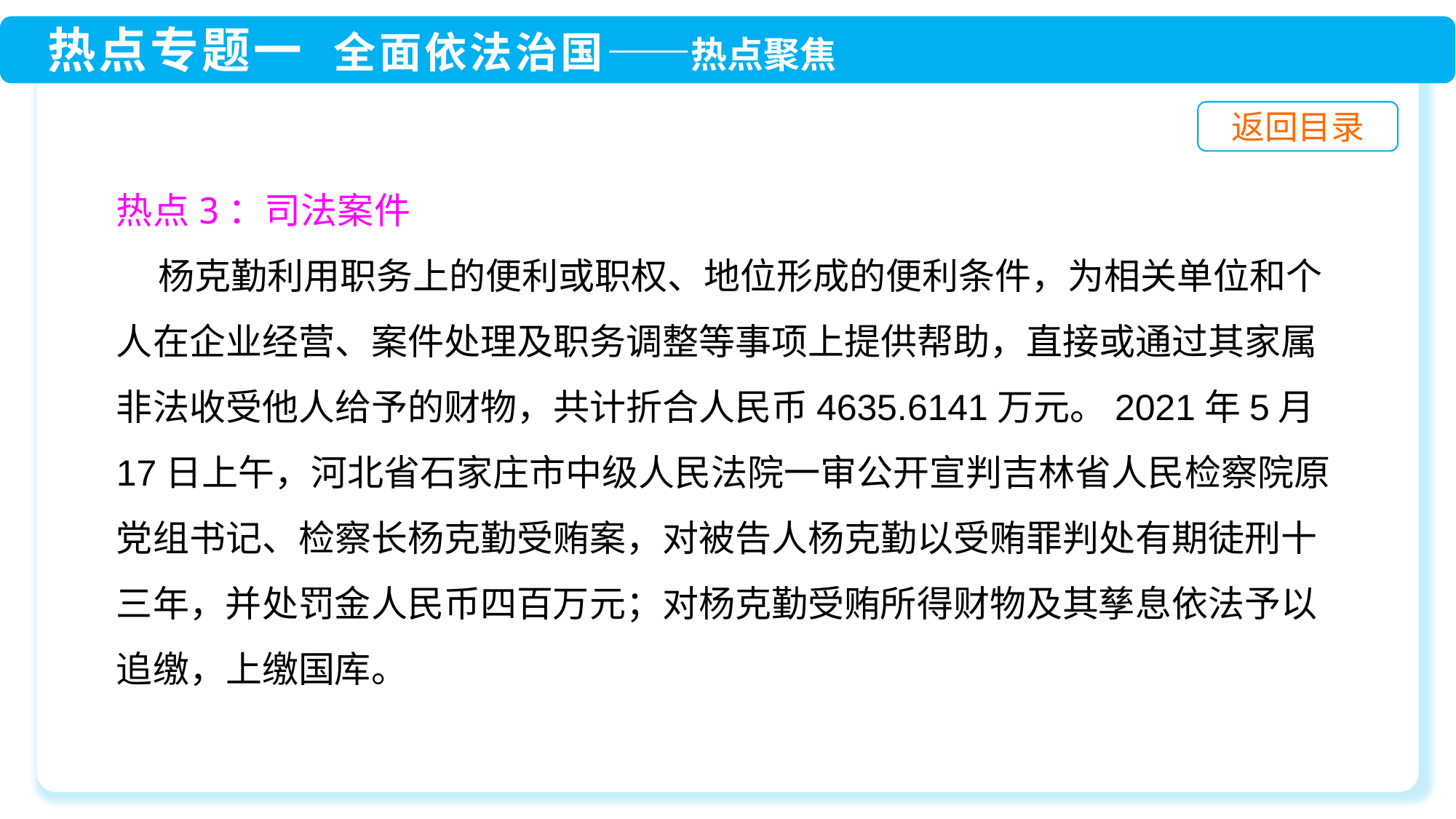

热点3：司法案件
    杨克勤利用职务上的便利或职权、地位形成的便利条件，为相关单位和个人在企业经营、案件处理及职务调整等事项上提供帮助，直接或通过其家属非法收受他人给予的财物，共计折合人民币4635.6141万元。2021年5月17日上午，河北省石家庄市中级人民法院一审公开宣判吉林省人民检察院原党组书记、检察长杨克勤受贿案，对被告人杨克勤以受贿罪判处有期徒刑十三年，并处罚金人民币四百万元；对杨克勤受贿所得财物及其孳息依法予以追缴，上缴国库。